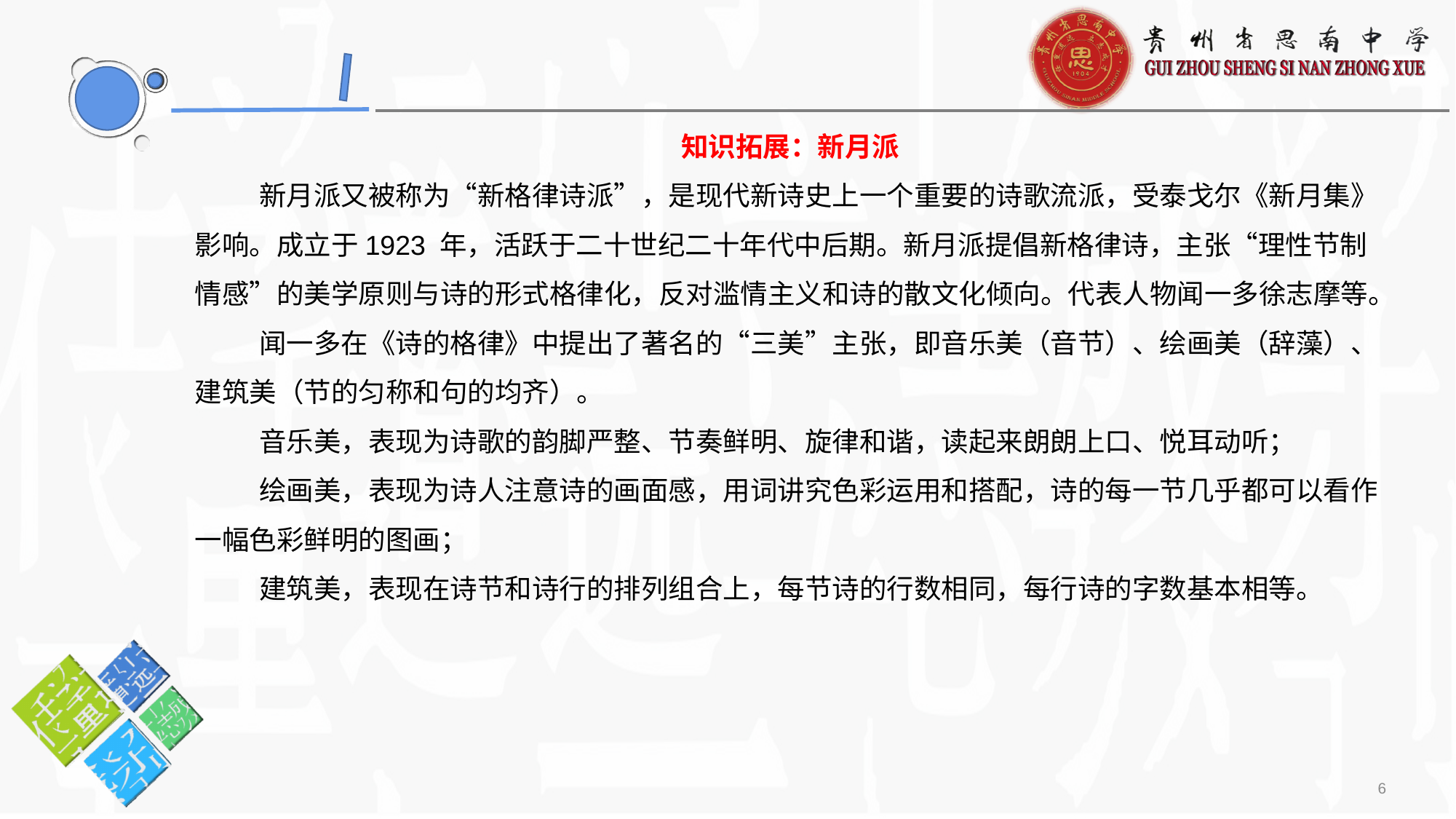

知识拓展：新月派
新月派又被称为“新格律诗派”，是现代新诗史上一个重要的诗歌流派，受泰戈尔《新月集》影响。成立于1923 年，活跃于二十世纪二十年代中后期。新月派提倡新格律诗，主张“理性节制情感”的美学原则与诗的形式格律化，反对滥情主义和诗的散文化倾向。代表人物闻一多徐志摩等。
闻一多在《诗的格律》中提出了著名的“三美”主张，即音乐美（音节）、绘画美（辞藻）、建筑美（节的匀称和句的均齐）。
音乐美，表现为诗歌的韵脚严整、节奏鲜明、旋律和谐，读起来朗朗上口、悦耳动听；
绘画美，表现为诗人注意诗的画面感，用词讲究色彩运用和搭配，诗的每一节几乎都可以看作一幅色彩鲜明的图画；
建筑美，表现在诗节和诗行的排列组合上，每节诗的行数相同，每行诗的字数基本相等。